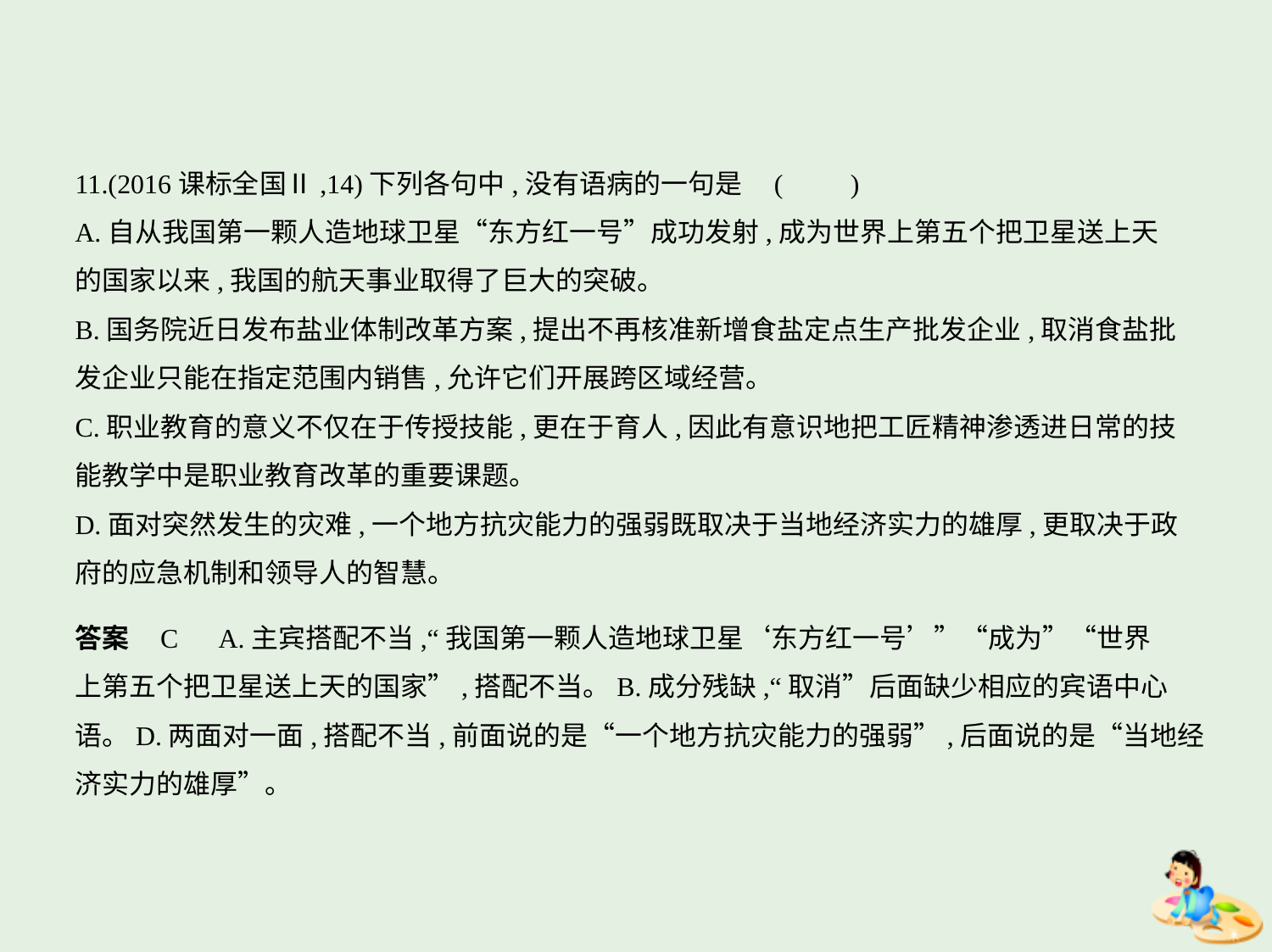

11.(2016课标全国Ⅱ,14)下列各句中,没有语病的一句是 (　　)
A.自从我国第一颗人造地球卫星“东方红一号”成功发射,成为世界上第五个把卫星送上天
的国家以来,我国的航天事业取得了巨大的突破。
B.国务院近日发布盐业体制改革方案,提出不再核准新增食盐定点生产批发企业,取消食盐批
发企业只能在指定范围内销售,允许它们开展跨区域经营。
C.职业教育的意义不仅在于传授技能,更在于育人,因此有意识地把工匠精神渗透进日常的技
能教学中是职业教育改革的重要课题。
D.面对突然发生的灾难,一个地方抗灾能力的强弱既取决于当地经济实力的雄厚,更取决于政
府的应急机制和领导人的智慧。
答案    C　A.主宾搭配不当,“我国第一颗人造地球卫星‘东方红一号’”“成为”“世界
上第五个把卫星送上天的国家”,搭配不当。B.成分残缺,“取消”后面缺少相应的宾语中心
语。D.两面对一面,搭配不当,前面说的是“一个地方抗灾能力的强弱”,后面说的是“当地经
济实力的雄厚”。